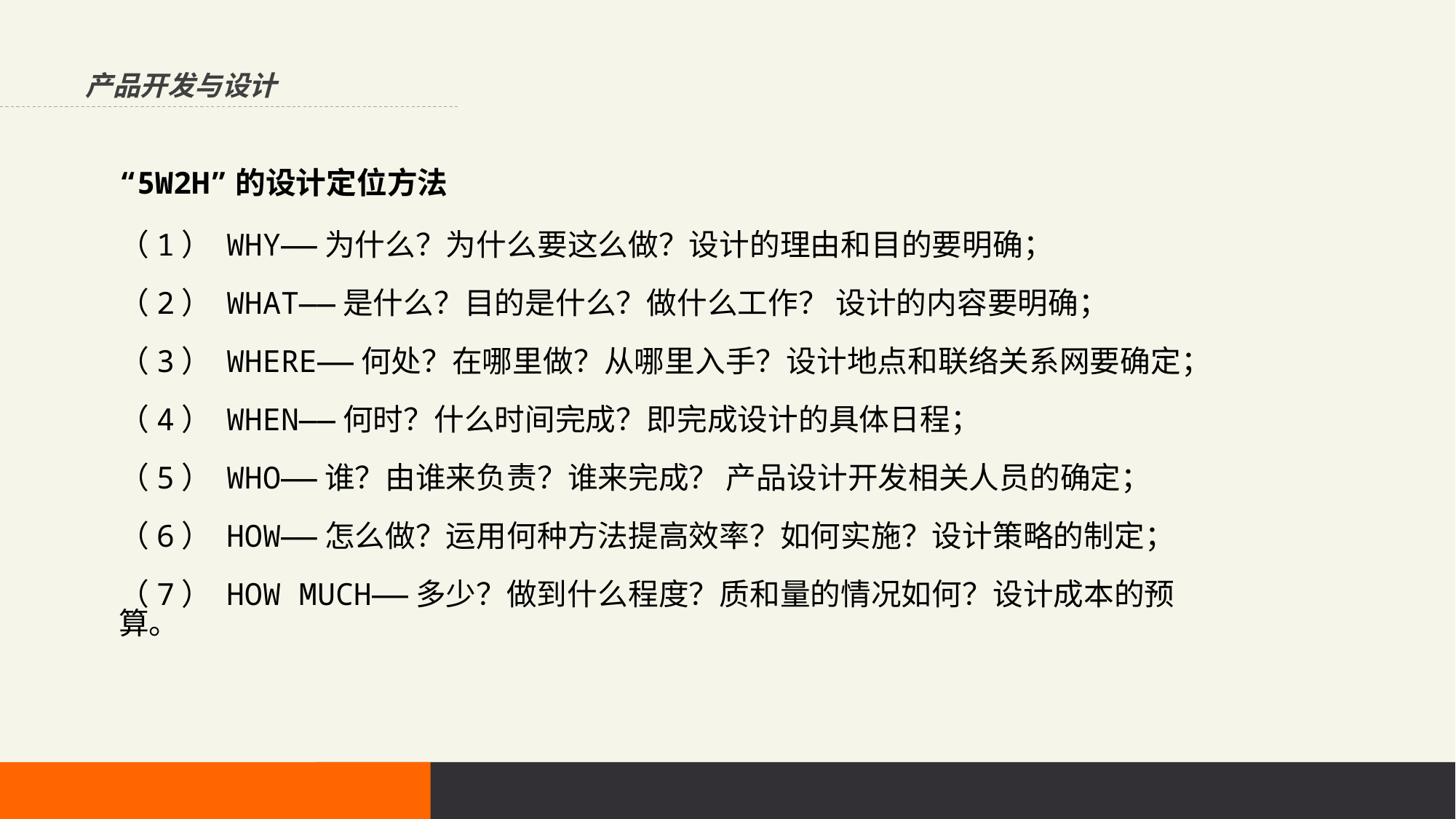

产品开发与设计

“5W2H”的设计定位方法

（1） WHY——为什么？为什么要这么做？设计的理由和目的要明确；

（2） WHAT——是什么？目的是什么？做什么工作？ 设计的内容要明确；

（3） WHERE——何处？在哪里做？从哪里入手？设计地点和联络关系网要确定；

（4） WHEN——何时？什么时间完成？即完成设计的具体日程；

（5） WHO——谁？由谁来负责？谁来完成？ 产品设计开发相关人员的确定；

（6） HOW——怎么做？运用何种方法提高效率？如何实施？设计策略的制定；

（7） HOW MUCH——多少？做到什么程度？质和量的情况如何？设计成本的预算。